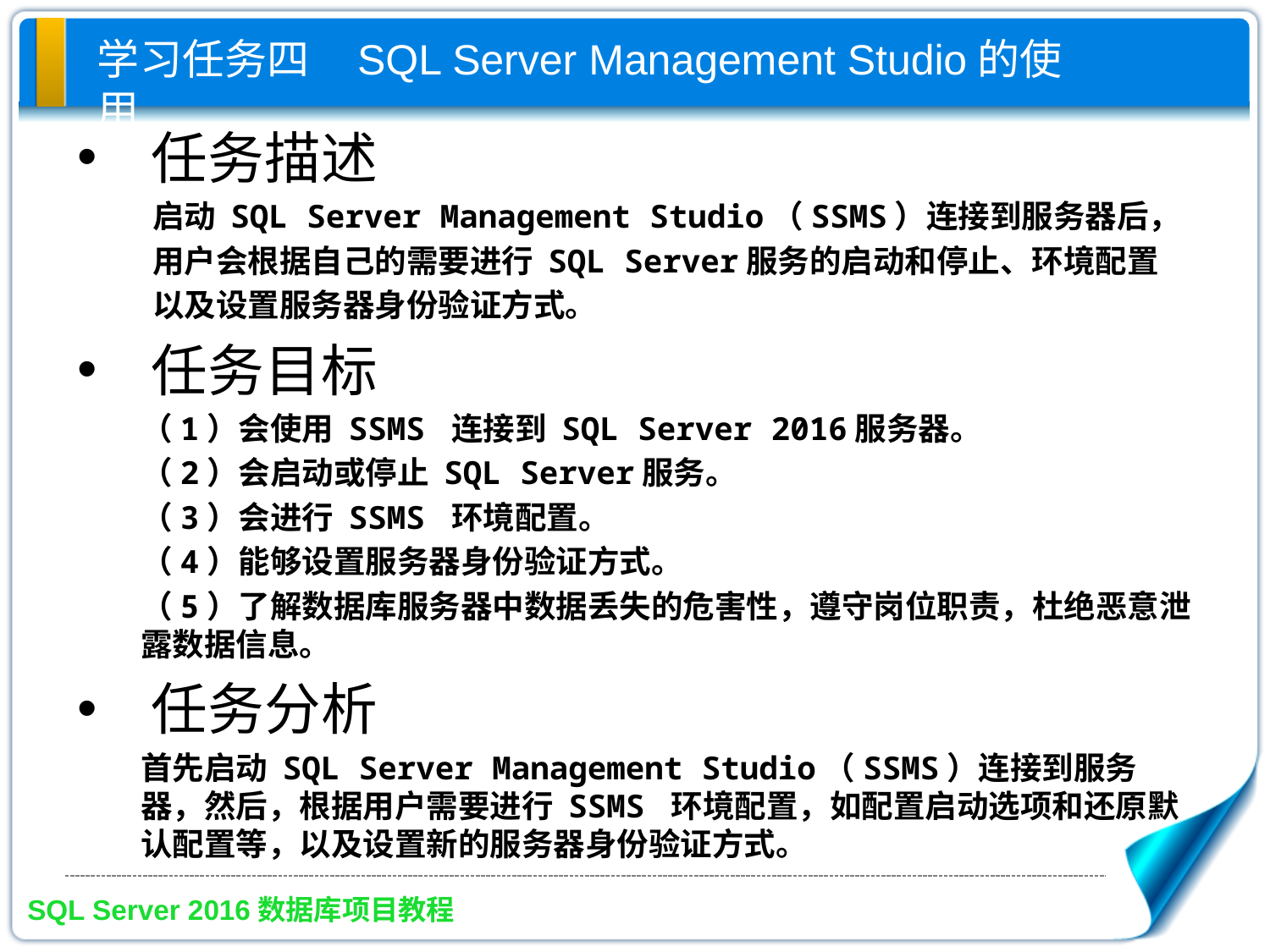

# 学习任务四    SQL Server Management Studio的使用
任务描述
启动 SQL Server Management Studio（SSMS）连接到服务器后，
用户会根据自己的需要进行 SQL Server服务的启动和停止、环境配置
以及设置服务器身份验证方式。
任务目标
（1）会使用 SSMS 连接到 SQL Server 2016服务器。
（2）会启动或停止 SQL Server服务。
（3）会进行 SSMS 环境配置。
（4）能够设置服务器身份验证方式。
（5）了解数据库服务器中数据丢失的危害性，遵守岗位职责，杜绝恶意泄露数据信息。
任务分析
首先启动 SQL Server Management Studio（SSMS）连接到服务器，然后，根据用户需要进行 SSMS 环境配置，如配置启动选项和还原默认配置等，以及设置新的服务器身份验证方式。